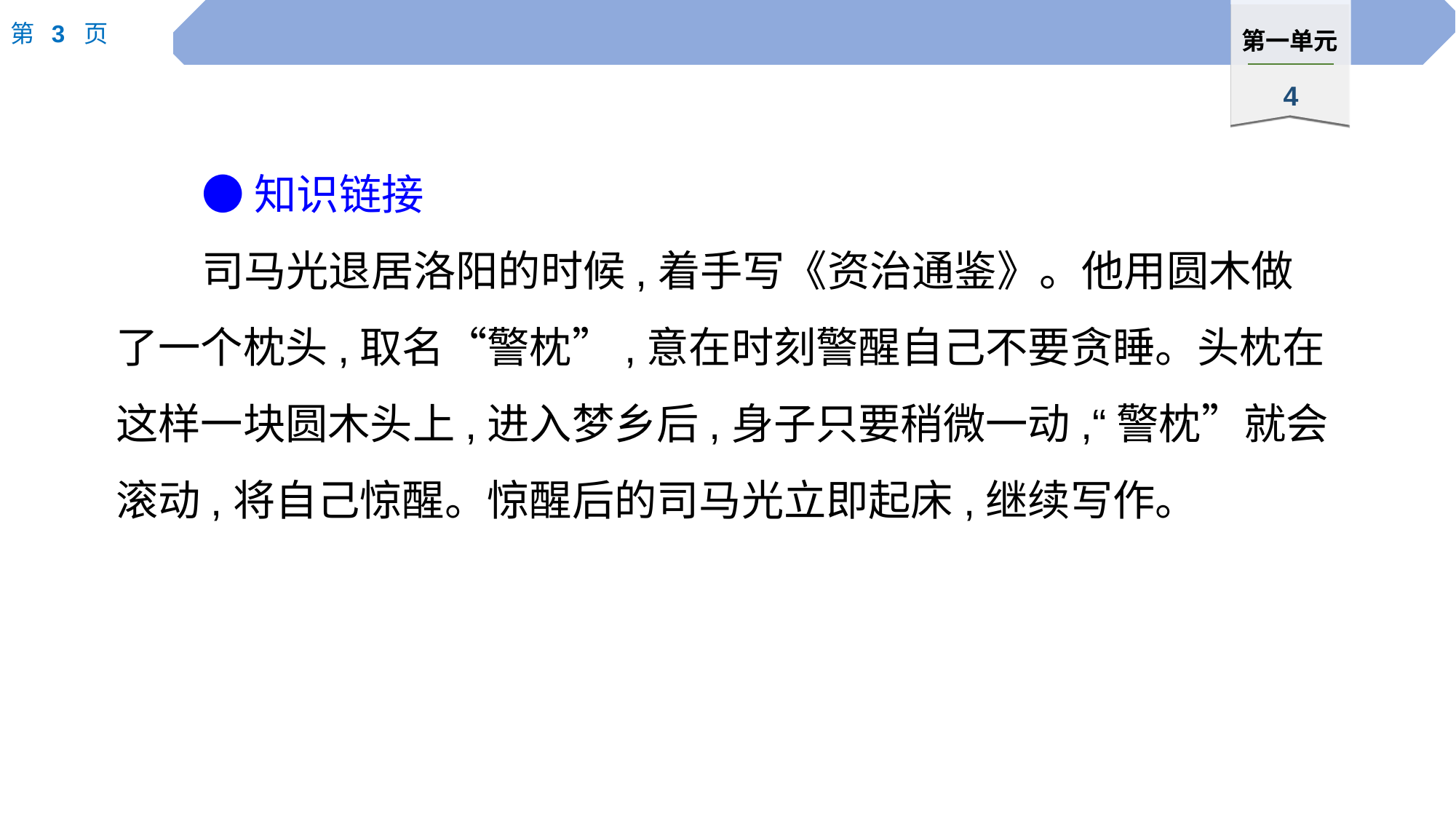

●知识链接
司马光退居洛阳的时候,着手写《资治通鉴》。他用圆木做了一个枕头,取名“警枕”,意在时刻警醒自己不要贪睡。头枕在这样一块圆木头上,进入梦乡后,身子只要稍微一动,“警枕”就会滚动,将自己惊醒。惊醒后的司马光立即起床,继续写作。